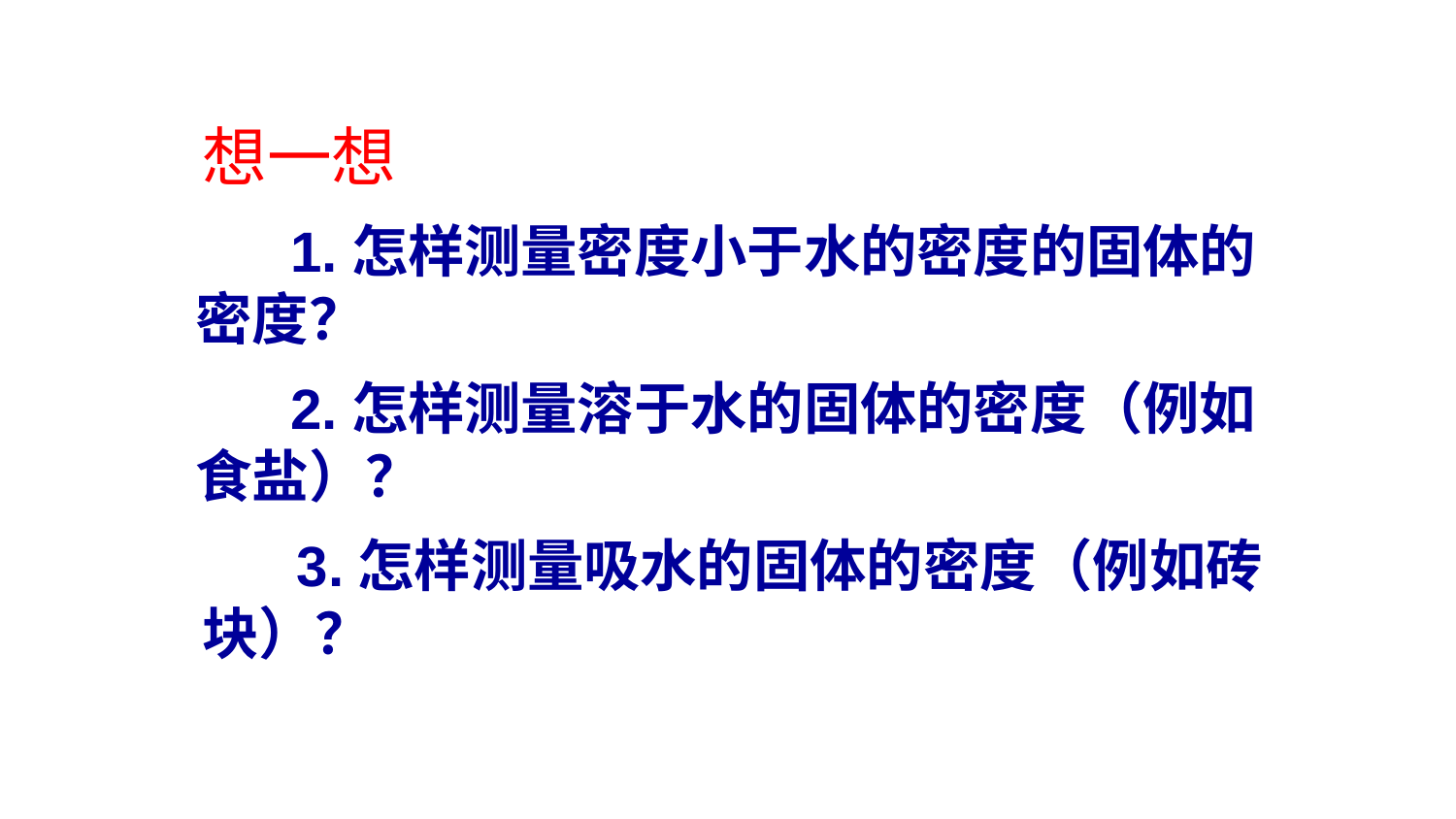

想一想
      1.怎样测量密度小于水的密度的固体的密度？
      2.怎样测量溶于水的固体的密度（例如食盐）？
      3.怎样测量吸水的固体的密度（例如砖块）？